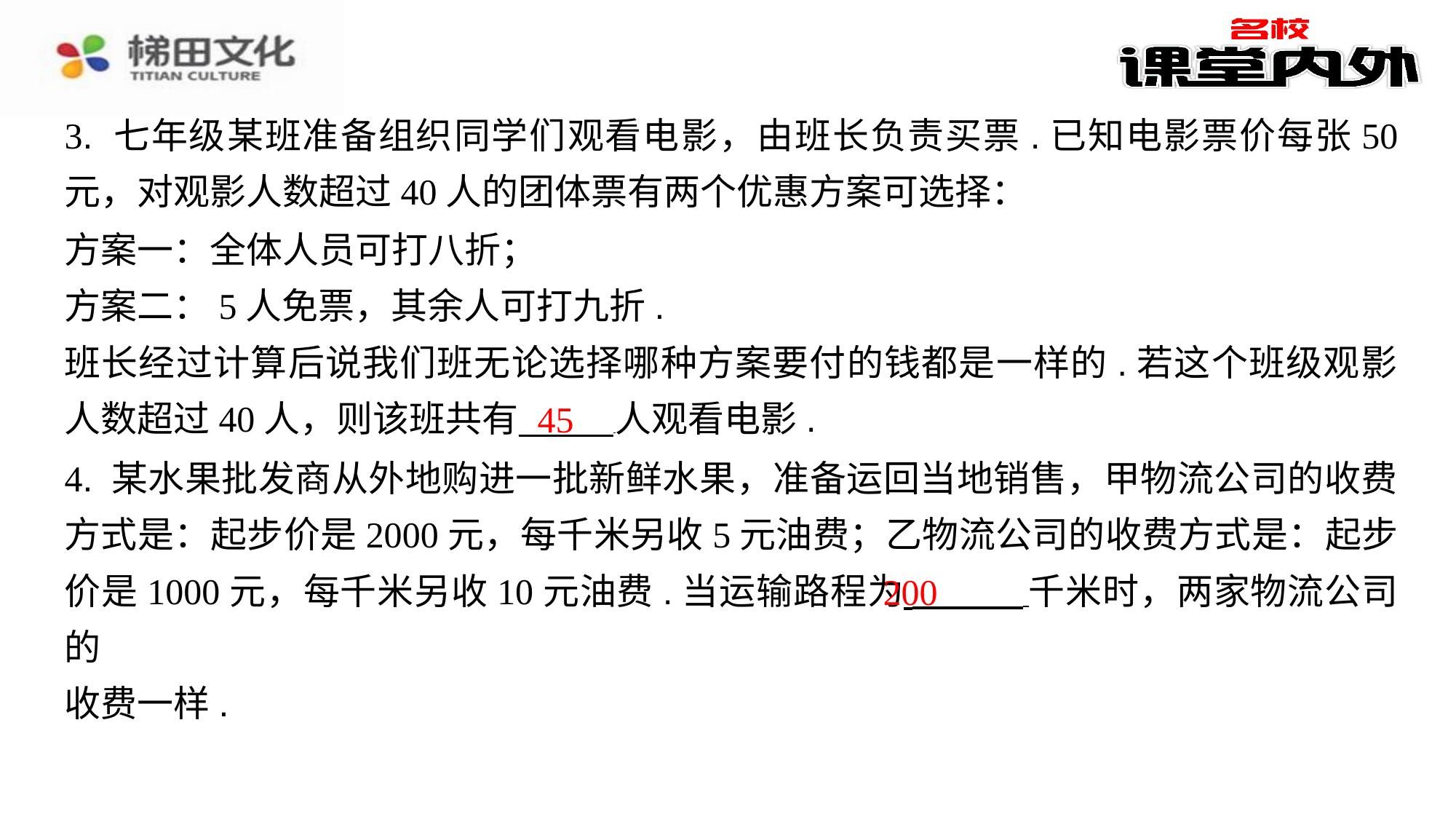

3. 七年级某班准备组织同学们观看电影，由班长负责买票.已知电影票价每张50
元，对观影人数超过40人的团体票有两个优惠方案可选择：
方案一：全体人员可打八折；
方案二：5人免票，其余人可打九折.
班长经过计算后说我们班无论选择哪种方案要付的钱都是一样的.若这个班级观影
人数超过40人，则该班共有               人观看电影.
45
4. 某水果批发商从外地购进一批新鲜水果，准备运回当地销售，甲物流公司的收费
方式是：起步价是2000元，每千米另收5元油费；乙物流公司的收费方式是：起步
价是1000元，每千米另收10元油费.当运输路程为                 千米时，两家物流公司的
收费一样.
200